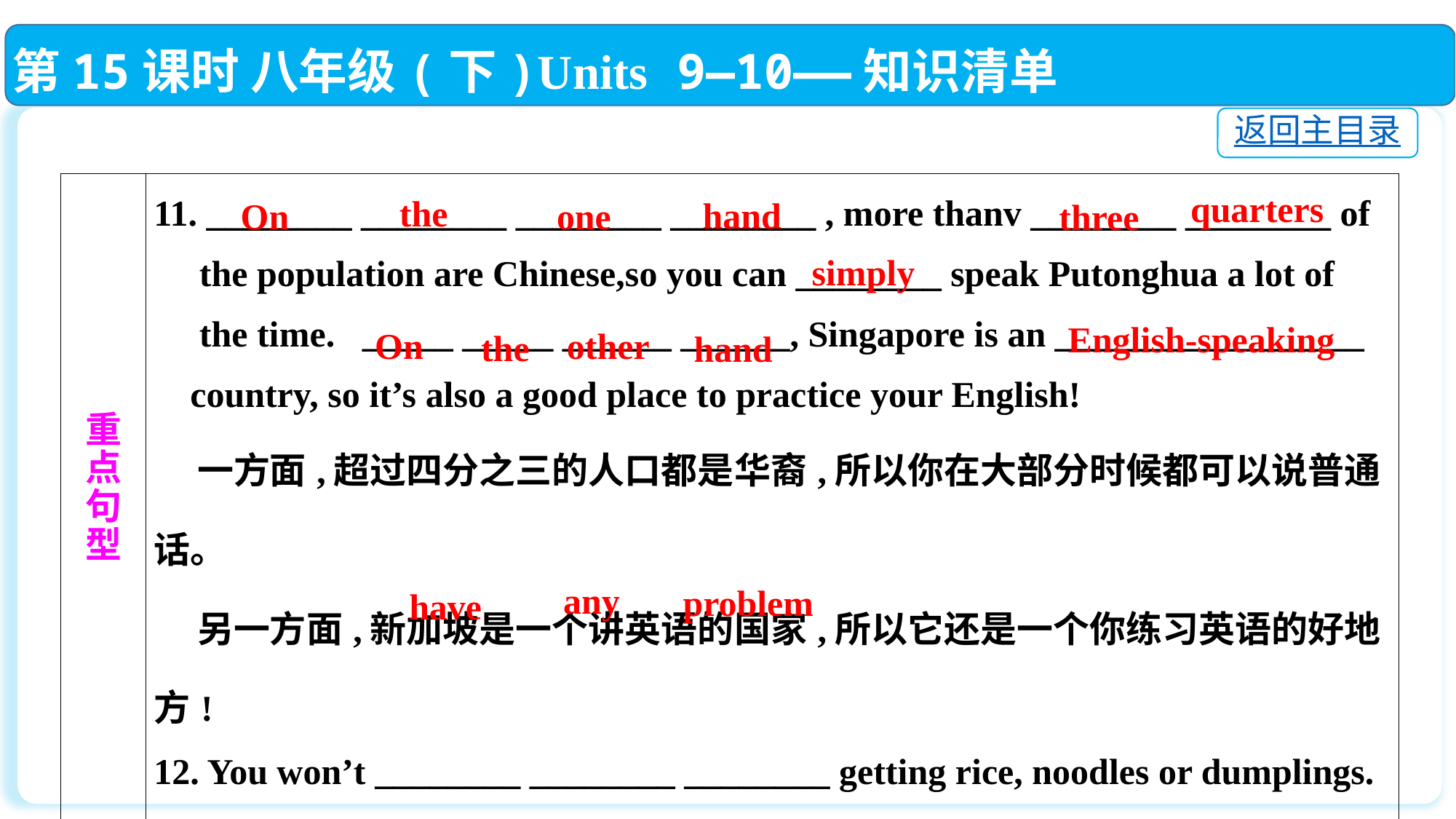

第15课时 八年级(下)Units 9—10——知识清单

返回主目录
| 重 点 句 型 | 11. \_\_\_\_\_\_\_\_ \_\_\_\_\_\_\_\_ \_\_\_\_\_\_\_\_ \_\_\_\_\_\_\_\_ , more thanv \_\_\_\_\_\_\_\_ \_\_\_\_\_\_\_\_ of the population are Chinese,so you can \_\_\_\_\_\_\_\_ speak Putonghua a lot of the time. \_\_\_\_\_ \_\_\_\_\_ \_\_\_\_\_\_ \_\_\_\_\_\_, Singapore is an \_\_\_\_\_\_\_\_\_\_\_\_\_\_\_\_\_ country, so it’s also a good place to practice your English! 一方面,超过四分之三的人口都是华裔,所以你在大部分时候都可以说普通话。 另一方面,新加坡是一个讲英语的国家,所以它还是一个你练习英语的好地方! 12. You won’t \_\_\_\_\_\_\_\_ \_\_\_\_\_\_\_\_ \_\_\_\_\_\_\_\_ getting rice, noodles or dumplings. 你将毫不费力地找到米饭、面条或饺子。 |
| --- | --- |
quarters
the
hand
On
one
three
simply

English-speaking
other
On
 the
hand
any
problem
have